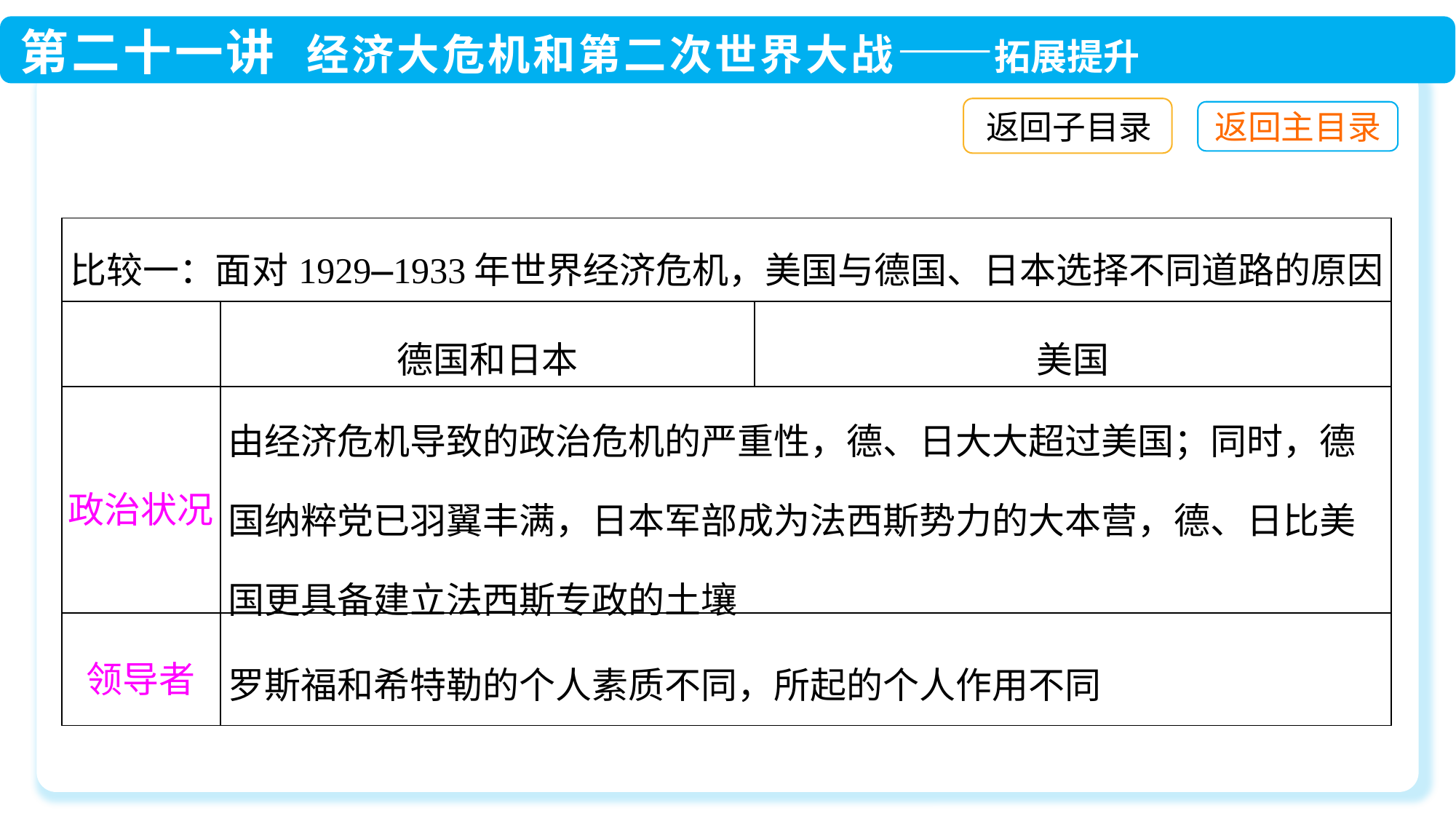

返回子目录
| 比较一：面对1929—1933年世界经济危机，美国与德国、日本选择不同道路的原因 |  |  |
| --- | --- | --- |
|  | 德国和日本 | 美国 |
| 政治状况 | 由经济危机导致的政治危机的严重性，德、日大大超过美国；同时，德国纳粹党已羽翼丰满，日本军部成为法西斯势力的大本营，德、日比美国更具备建立法西斯专政的土壤 |  |
| 领导者 | 罗斯福和希特勒的个人素质不同，所起的个人作用不同 |  |